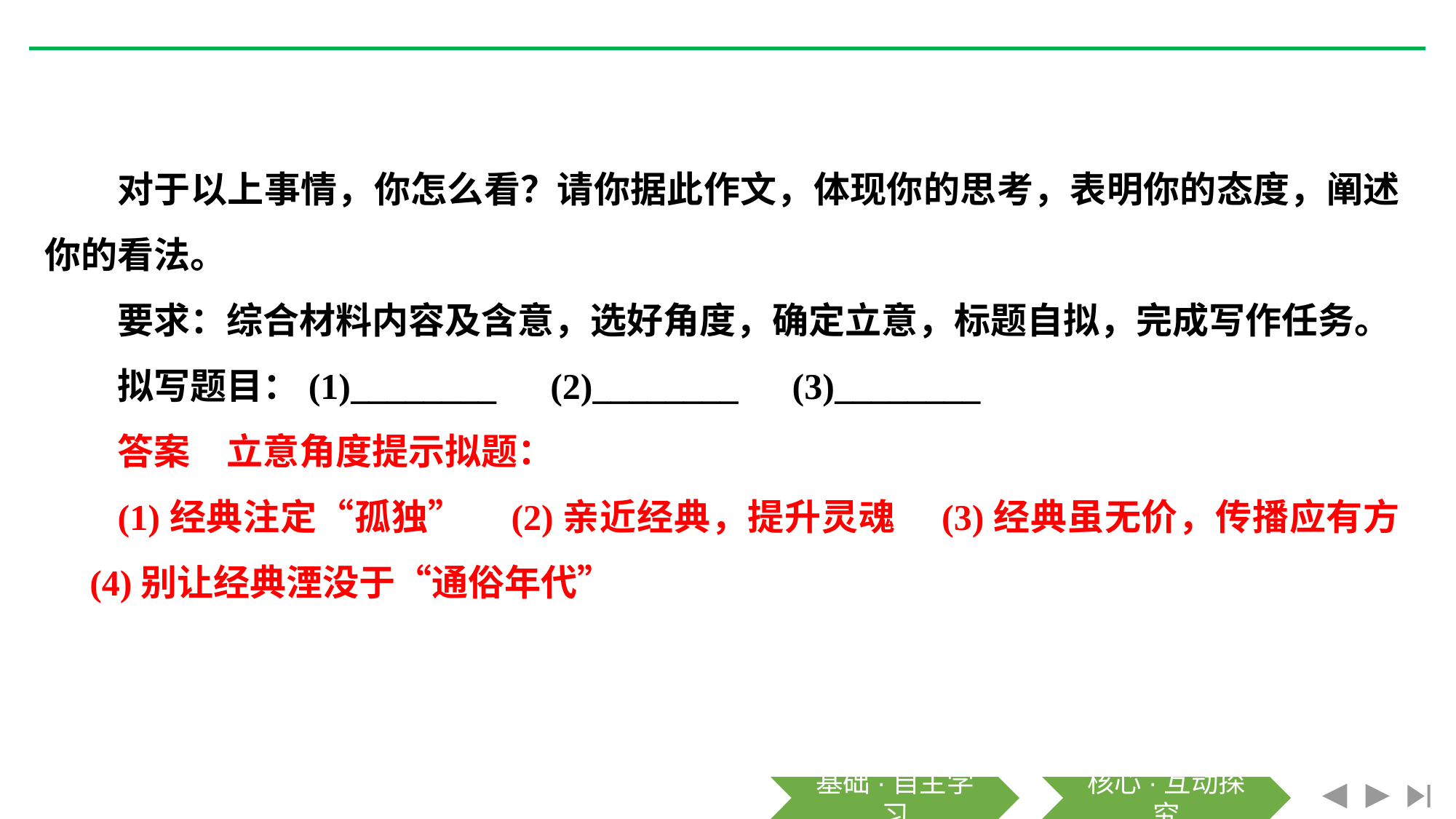

对于以上事情，你怎么看？请你据此作文，体现你的思考，表明你的态度，阐述你的看法。
要求：综合材料内容及含意，选好角度，确定立意，标题自拟，完成写作任务。
拟写题目：(1)________　(2)________　(3)________
答案　立意角度提示拟题：
(1)经典注定“孤独”　(2)亲近经典，提升灵魂　(3)经典虽无价，传播应有方　(4)别让经典湮没于“通俗年代”